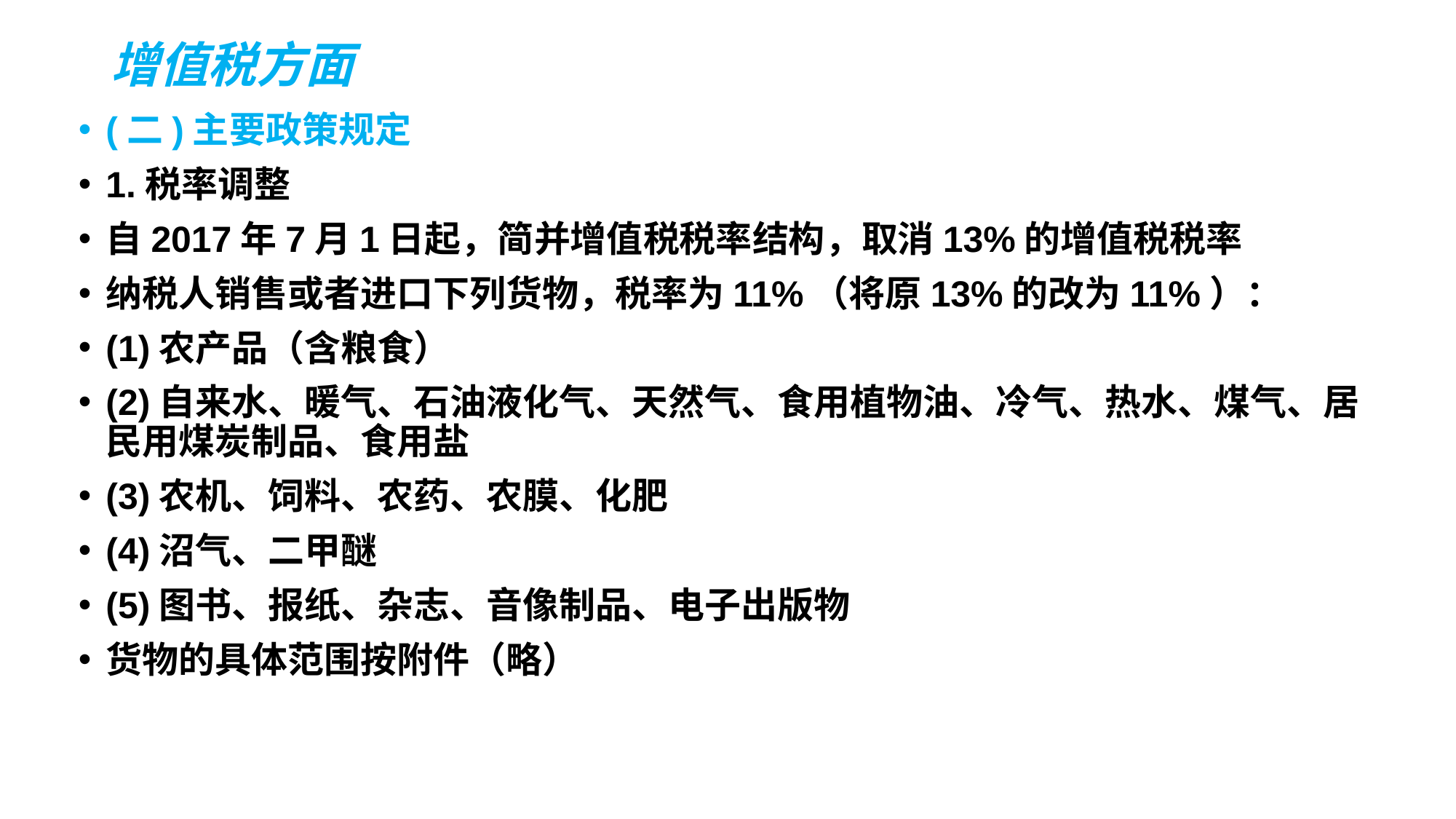

# 增值税方面
(二)主要政策规定
1.税率调整
自2017年7月1日起，简并增值税税率结构，取消13%的增值税税率
纳税人销售或者进口下列货物，税率为11%（将原13%的改为11%）：
(1)农产品（含粮食）
(2)自来水、暖气、石油液化气、天然气、食用植物油、冷气、热水、煤气、居民用煤炭制品、食用盐
(3)农机、饲料、农药、农膜、化肥
(4)沼气、二甲醚
(5)图书、报纸、杂志、音像制品、电子出版物
货物的具体范围按附件（略）